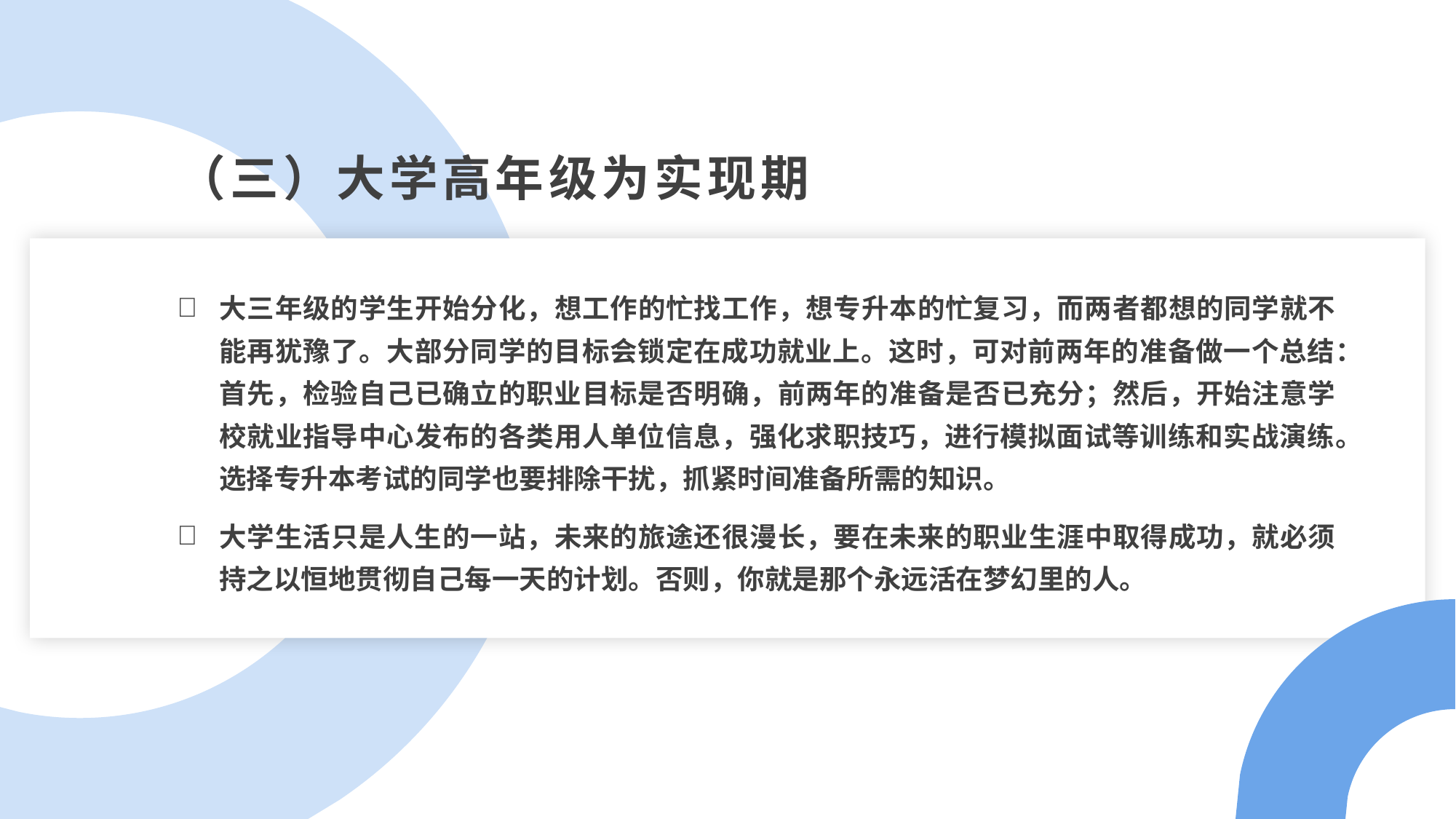

（三）大学高年级为实现期

大三年级的学生开始分化，想工作的忙找工作，想专升本的忙复习，而两者都想的同学就不能再犹豫了。大部分同学的目标会锁定在成功就业上。这时，可对前两年的准备做一个总结：首先，检验自己已确立的职业目标是否明确，前两年的准备是否已充分；然后，开始注意学校就业指导中心发布的各类用人单位信息，强化求职技巧，进行模拟面试等训练和实战演练。选择专升本考试的同学也要排除干扰，抓紧时间准备所需的知识。
大学生活只是人生的一站，未来的旅途还很漫长，要在未来的职业生涯中取得成功，就必须持之以恒地贯彻自己每一天的计划。否则，你就是那个永远活在梦幻里的人。